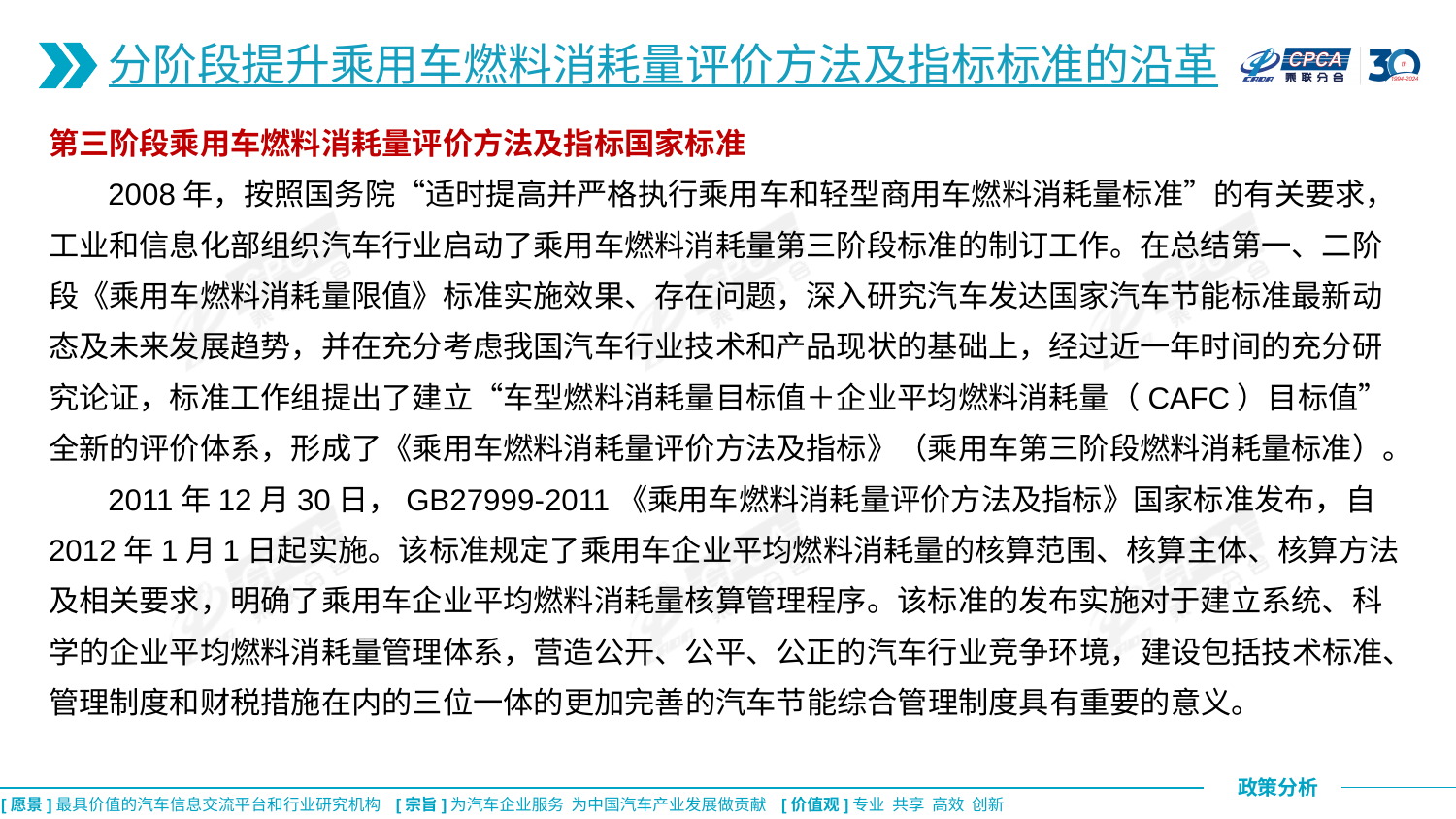

分阶段提升乘用车燃料消耗量评价方法及指标标准的沿革
第三阶段乘用车燃料消耗量评价方法及指标国家标准
       2008年，按照国务院“适时提高并严格执行乘用车和轻型商用车燃料消耗量标准”的有关要求，工业和信息化部组织汽车行业启动了乘用车燃料消耗量第三阶段标准的制订工作。在总结第一、二阶段《乘用车燃料消耗量限值》标准实施效果、存在问题，深入研究汽车发达国家汽车节能标准最新动态及未来发展趋势，并在充分考虑我国汽车行业技术和产品现状的基础上，经过近一年时间的充分研究论证，标准工作组提出了建立“车型燃料消耗量目标值＋企业平均燃料消耗量（CAFC）目标值”全新的评价体系，形成了《乘用车燃料消耗量评价方法及指标》（乘用车第三阶段燃料消耗量标准）。
       2011年12月30日，GB27999-2011《乘用车燃料消耗量评价方法及指标》国家标准发布，自2012年1月1日起实施。该标准规定了乘用车企业平均燃料消耗量的核算范围、核算主体、核算方法及相关要求，明确了乘用车企业平均燃料消耗量核算管理程序。该标准的发布实施对于建立系统、科学的企业平均燃料消耗量管理体系，营造公开、公平、公正的汽车行业竞争环境，建设包括技术标准、管理制度和财税措施在内的三位一体的更加完善的汽车节能综合管理制度具有重要的意义。